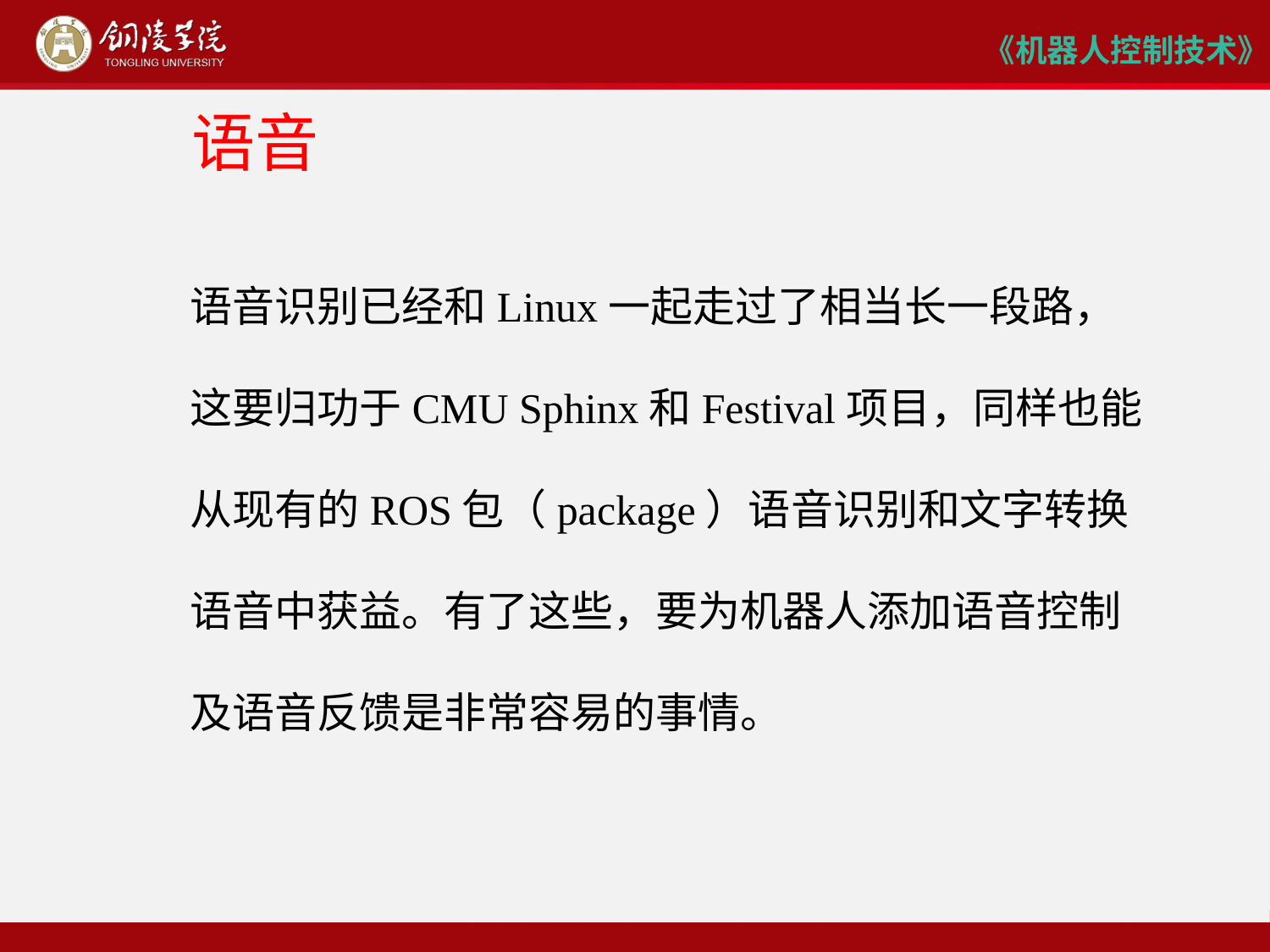

# 语音
语音识别已经和Linux一起走过了相当长一段路，这要归功于CMU Sphinx和Festival项目，同样也能从现有的ROS包（package）语音识别和文字转换语音中获益。有了这些，要为机器人添加语音控制及语音反馈是非常容易的事情。